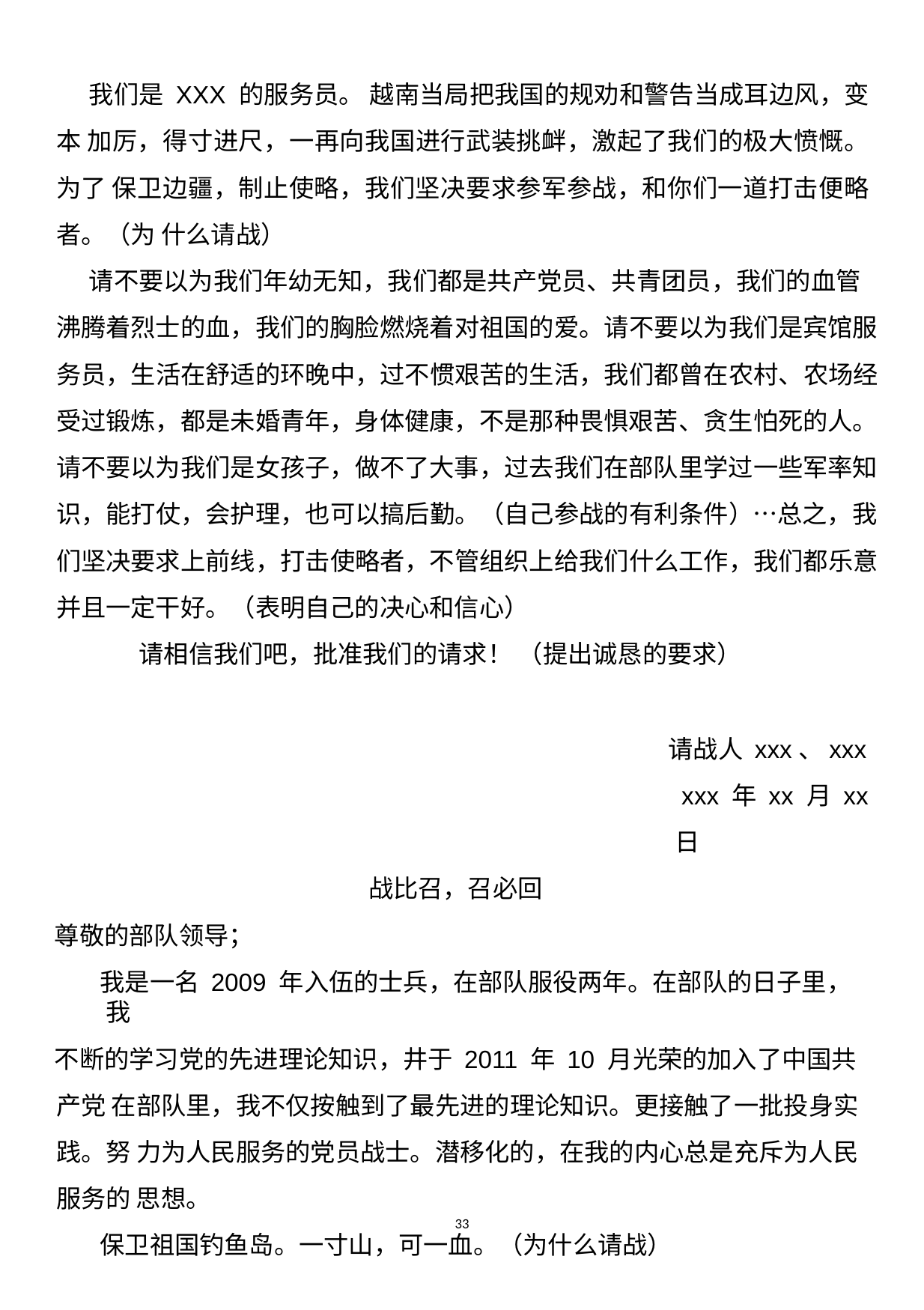

我们是XXX 的服务员。 越南当局把我国的规劝和警告当成耳边风，变本 加厉，得寸进尺，一再向我国进行武装挑衅，激起了我们的极大愤慨。为了 保卫边疆，制止使略，我们坚决要求参军参战，和你们一道打击便略者。（为 什么请战）
请不要以为我们年幼无知，我们都是共产党员、共青团员，我们的血管 沸腾着烈士的血，我们的胸脸燃烧着对祖国的爱。请不要以为我们是宾馆服 务员，生活在舒适的环晚中，过不惯艰苦的生活，我们都曾在农村、农场经 受过锻炼，都是未婚青年，身体健康，不是那种畏惧艰苦、贪生怕死的人。 请不要以为我们是女孩子，做不了大事，过去我们在部队里学过一些军率知 识，能打仗，会护理，也可以搞后勤。（自己参战的有利条件）…总之，我 们坚决要求上前线，打击使略者，不管组织上给我们什么工作，我们都乐意 并且一定干好。（表明自己的决心和信心）
请相信我们吧，批准我们的请求！ （提出诚恳的要求）

请战人 xxx、xxx  xxx 年 xx 月xx 日
战比召，召必回
尊敬的部队领导；
我是一名 2009 年入伍的士兵，在部队服役两年。在部队的日子里，我
不断的学习党的先进理论知识，井于 2011 年 10 月光荣的加入了中国共产党 在部队里，我不仅按触到了最先进的理论知识。更接触了一批投身实践。努 力为人民服务的党员战士。潜移化的，在我的内心总是充斥为人民服务的 思想。
保卫祖国钓鱼岛。一寸山，可一血。（为什么请战）
33